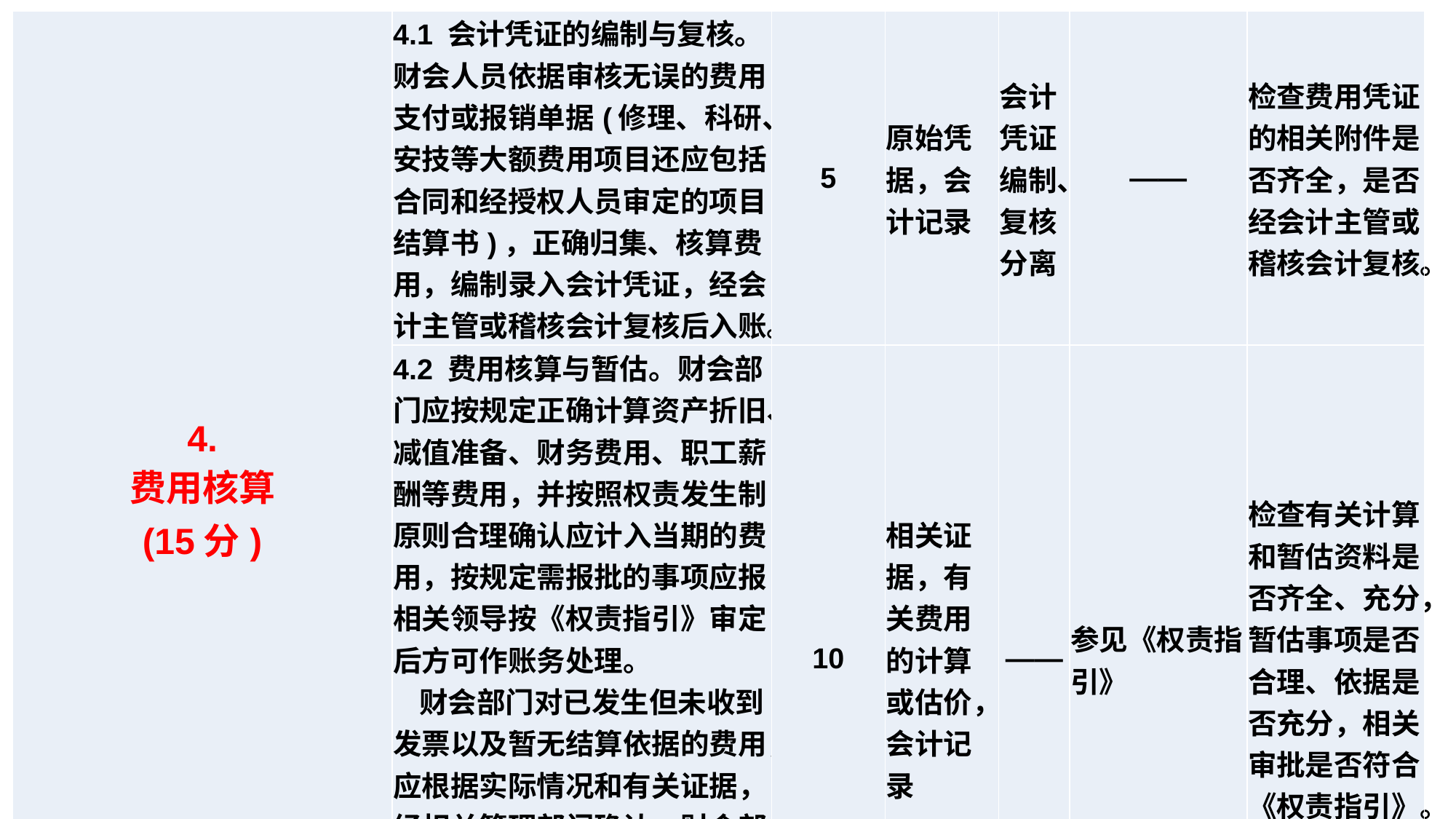

| 4. 费用核算 (15分) | 4.1 会计凭证的编制与复核。财会人员依据审核无误的费用支付或报销单据(修理、科研、安技等大额费用项目还应包括合同和经授权人员审定的项目结算书)，正确归集、核算费用，编制录入会计凭证，经会计主管或稽核会计复核后入账。 | 5 | 原始凭据，会计记录 | 会计凭证编制、复核分离 | —— | 检查费用凭证的相关附件是否齐全，是否经会计主管或稽核会计复核。 |
| --- | --- | --- | --- | --- | --- | --- |
|  | 4.2 费用核算与暂估。财会部门应按规定正确计算资产折旧、减值准备、财务费用、职工薪酬等费用，并按照权责发生制原则合理确认应计入当期的费用，按规定需报批的事项应报相关领导按《权责指引》审定后方可作账务处理。 财会部门对已发生但未收到发票以及暂无结算依据的费用，应根据实际情况和有关证据，经相关管理部门确认、财会部门负责人审核，并报相关领导按《权责指引》审定后作暂估入账。 | 10 | 相关证据，有关费用的计算或估价，会计记录 | —— | 参见《权责指引》 | 检查有关计算和暂估资料是否齐全、充分，暂估事项是否合理、依据是否充分，相关审批是否符合《权责指引》。 |